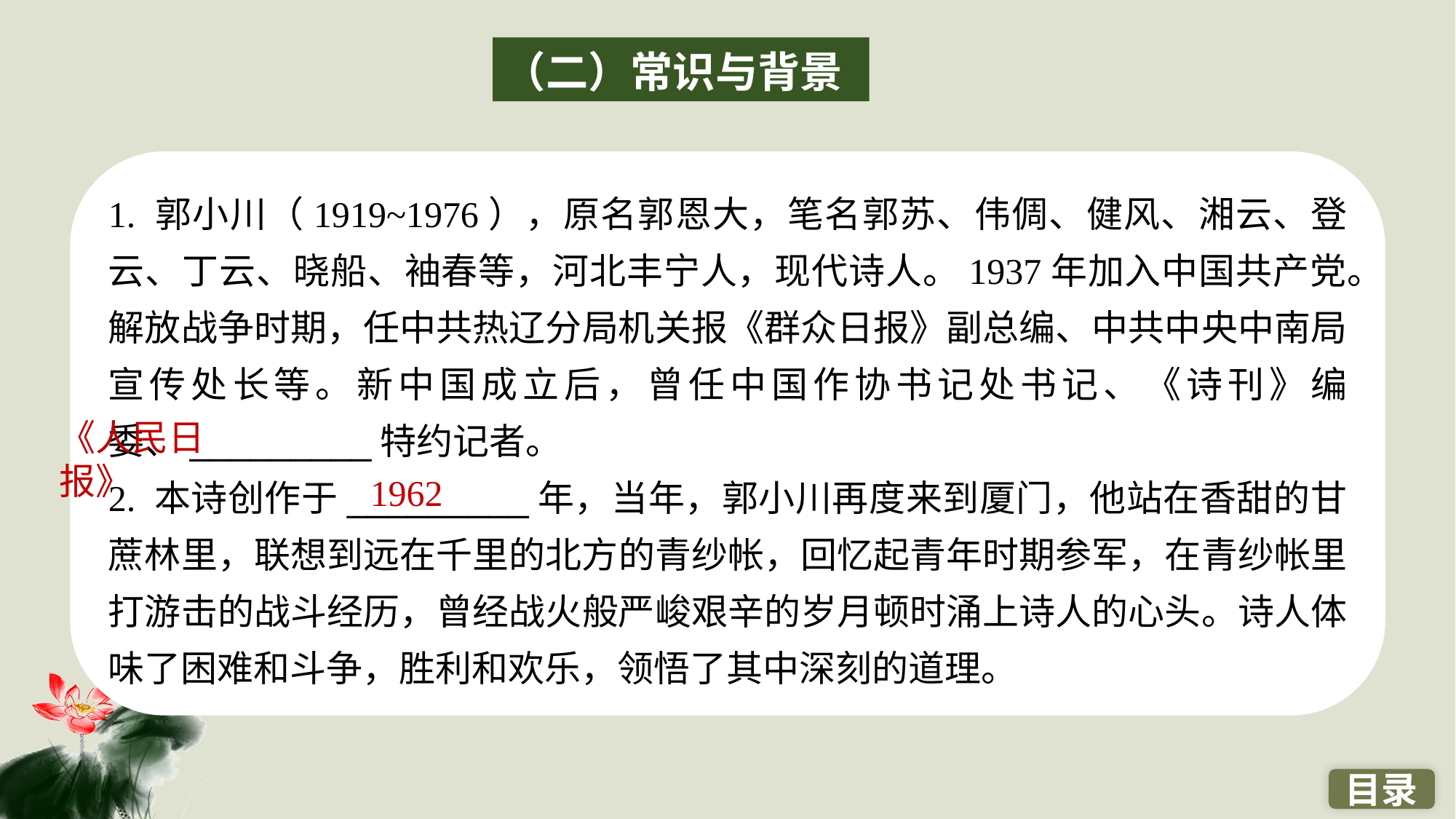

（二）常识与背景
1. 郭小川（1919~1976），原名郭恩大，笔名郭苏、伟倜、健风、湘云、登云、丁云、晓船、袖春等，河北丰宁人，现代诗人。1937年加入中国共产党。解放战争时期，任中共热辽分局机关报《群众日报》副总编、中共中央中南局宣传处长等。新中国成立后，曾任中国作协书记处书记、《诗刊》编委、_________特约记者。
2. 本诗创作于_________年，当年，郭小川再度来到厦门，他站在香甜的甘蔗林里，联想到远在千里的北方的青纱帐，回忆起青年时期参军，在青纱帐里打游击的战斗经历，曾经战火般严峻艰辛的岁月顿时涌上诗人的心头。诗人体味了困难和斗争，胜利和欢乐，领悟了其中深刻的道理。
《人民日报》
　1962